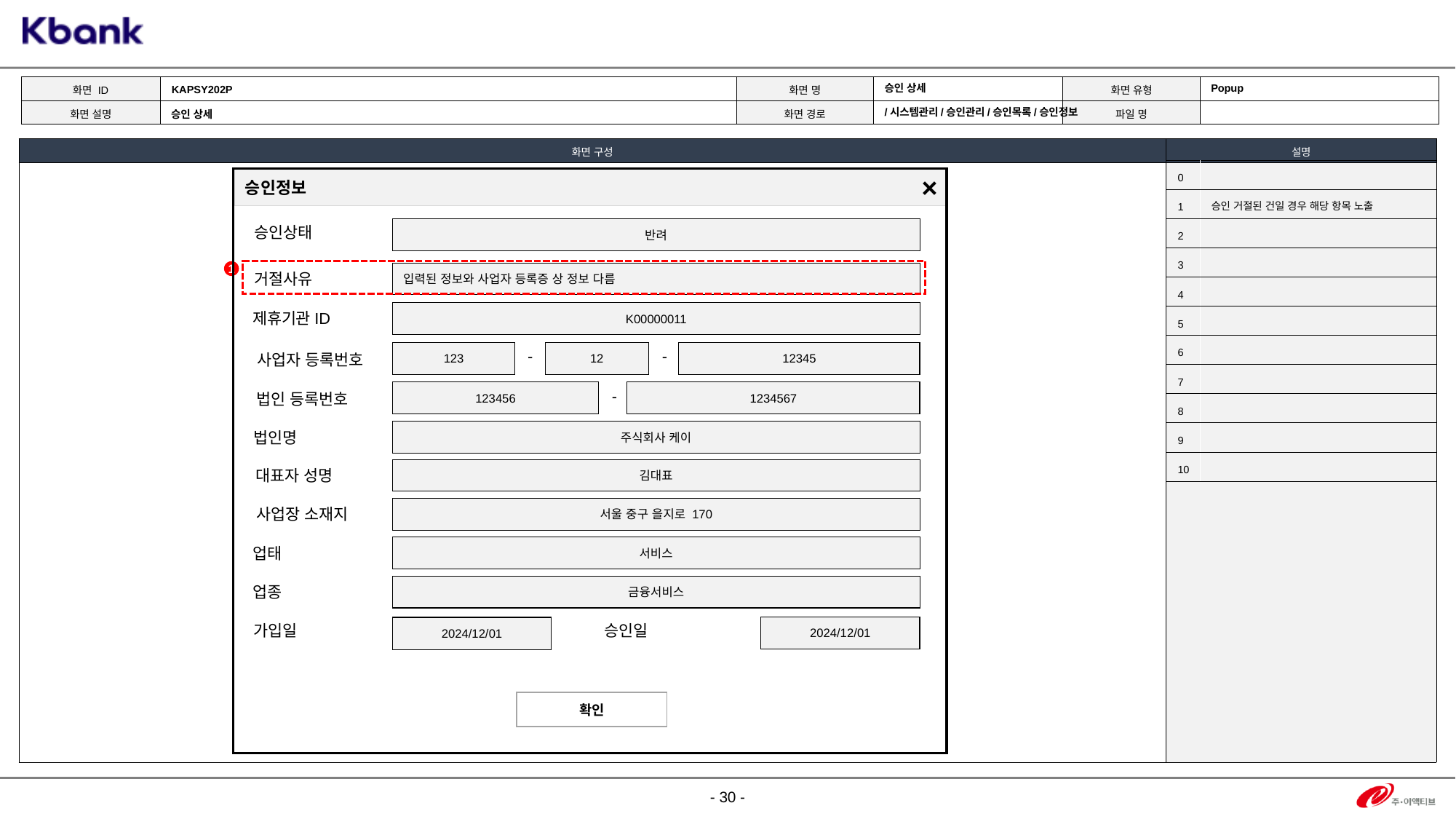

KAPSY202P
Popup
승인 상세
/시스템관리/승인관리/승인목록/승인정보

승인 상세
| 0 |  |
| --- | --- |
| 1 | 승인 거절된 건일 경우 해당 항목 노출 |
| 2 |  |
| 3 |  |
| 4 |  |
| 5 |  |
| 6 |  |
| 7 |  |
| 8 |  |
| 9 |  |
| 10 |  |

승인정보
×
승인상태
반려

1
입력된 정보와 사업자 등록증 상 정보 다름
거절사유
K00000011
제휴기관ID
-
-
123
12
12345
사업자 등록번호
-
123456
1234567
법인 등록번호
주식회사 케이
법인명
김대표
대표자 성명
서울 중구 을지로 170
사업장 소재지
서비스
업태
금융서비스
업종
가입일
승인일
2024/12/01
2024/12/01
확인